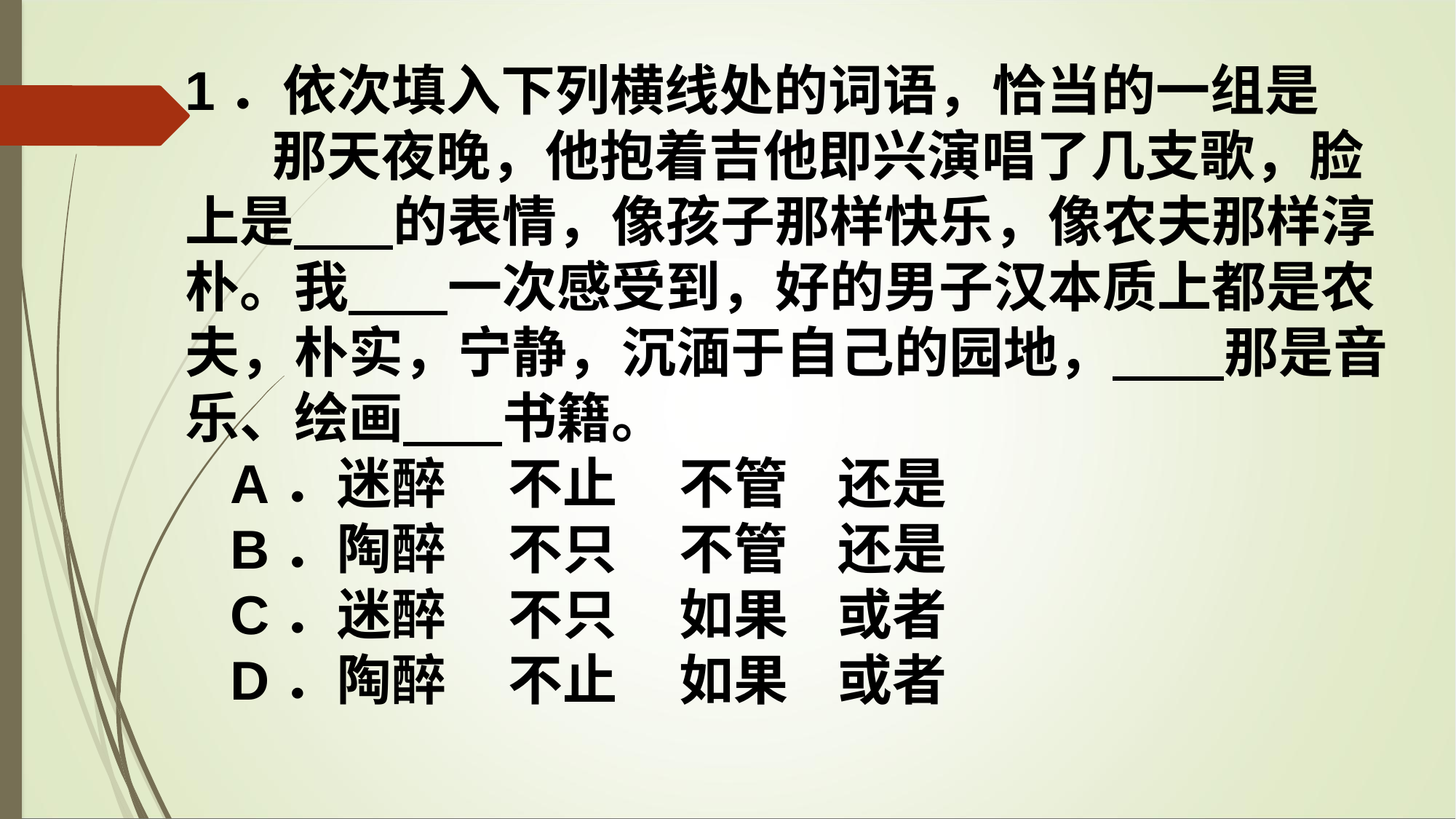

1．依次填入下列横线处的词语，恰当的一组是
      那天夜晚，他抱着吉他即兴演唱了几支歌，脸上是        的表情，像孩子那样快乐，像农夫那样淳朴。我        一次感受到，好的男子汉本质上都是农夫，朴实，宁静，沉湎于自己的园地，         那是音乐、绘画        书籍。
   A．迷醉     不止     不管    还是
   B．陶醉     不只     不管    还是
   C．迷醉     不只     如果    或者
   D．陶醉     不止     如果    或者